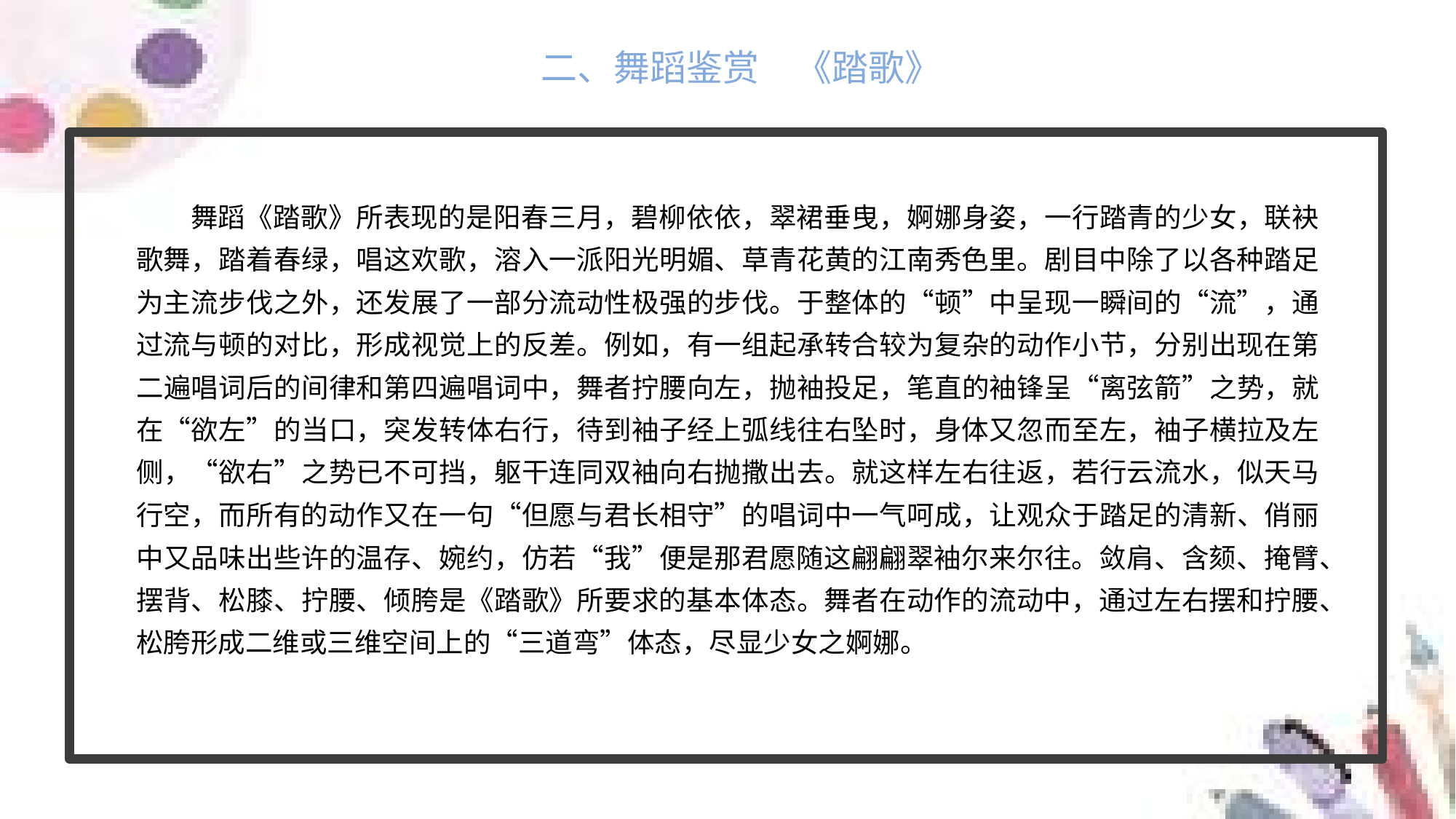

二、舞蹈鉴赏　《踏歌》

舞蹈《踏歌》所表现的是阳春三月，碧柳依依，翠裙垂曳，婀娜身姿，一行踏青的少女，联袂歌舞，踏着春绿，唱这欢歌，溶入一派阳光明媚、草青花黄的江南秀色里。剧目中除了以各种踏足为主流步伐之外，还发展了一部分流动性极强的步伐。于整体的“顿”中呈现一瞬间的“流”，通过流与顿的对比，形成视觉上的反差。例如，有一组起承转合较为复杂的动作小节，分别出现在第二遍唱词后的间律和第四遍唱词中，舞者拧腰向左，抛袖投足，笔直的袖锋呈“离弦箭”之势，就在“欲左”的当口，突发转体右行，待到袖子经上弧线往右坠时，身体又忽而至左，袖子横拉及左侧，“欲右”之势已不可挡，躯干连同双袖向右抛撒出去。就这样左右往返，若行云流水，似天马行空，而所有的动作又在一句“但愿与君长相守”的唱词中一气呵成，让观众于踏足的清新、俏丽中又品味出些许的温存、婉约，仿若“我”便是那君愿随这翩翩翠袖尔来尔往。敛肩、含颏、掩臂、摆背、松膝、拧腰、倾胯是《踏歌》所要求的基本体态。舞者在动作的流动中，通过左右摆和拧腰、松胯形成二维或三维空间上的“三道弯”体态，尽显少女之婀娜。
12